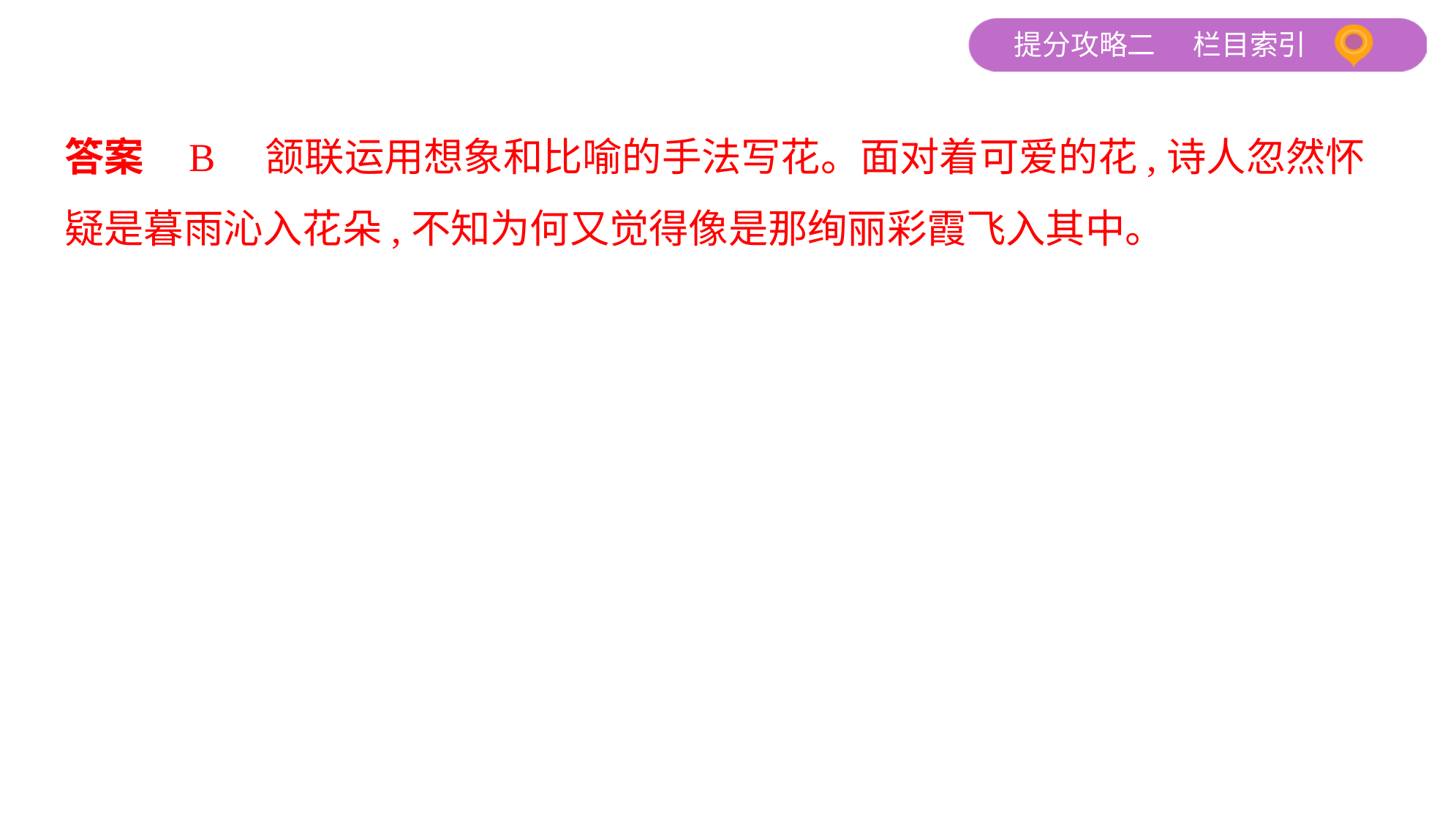

答案    B　颔联运用想象和比喻的手法写花。面对着可爱的花,诗人忽然怀
疑是暮雨沁入花朵,不知为何又觉得像是那绚丽彩霞飞入其中。